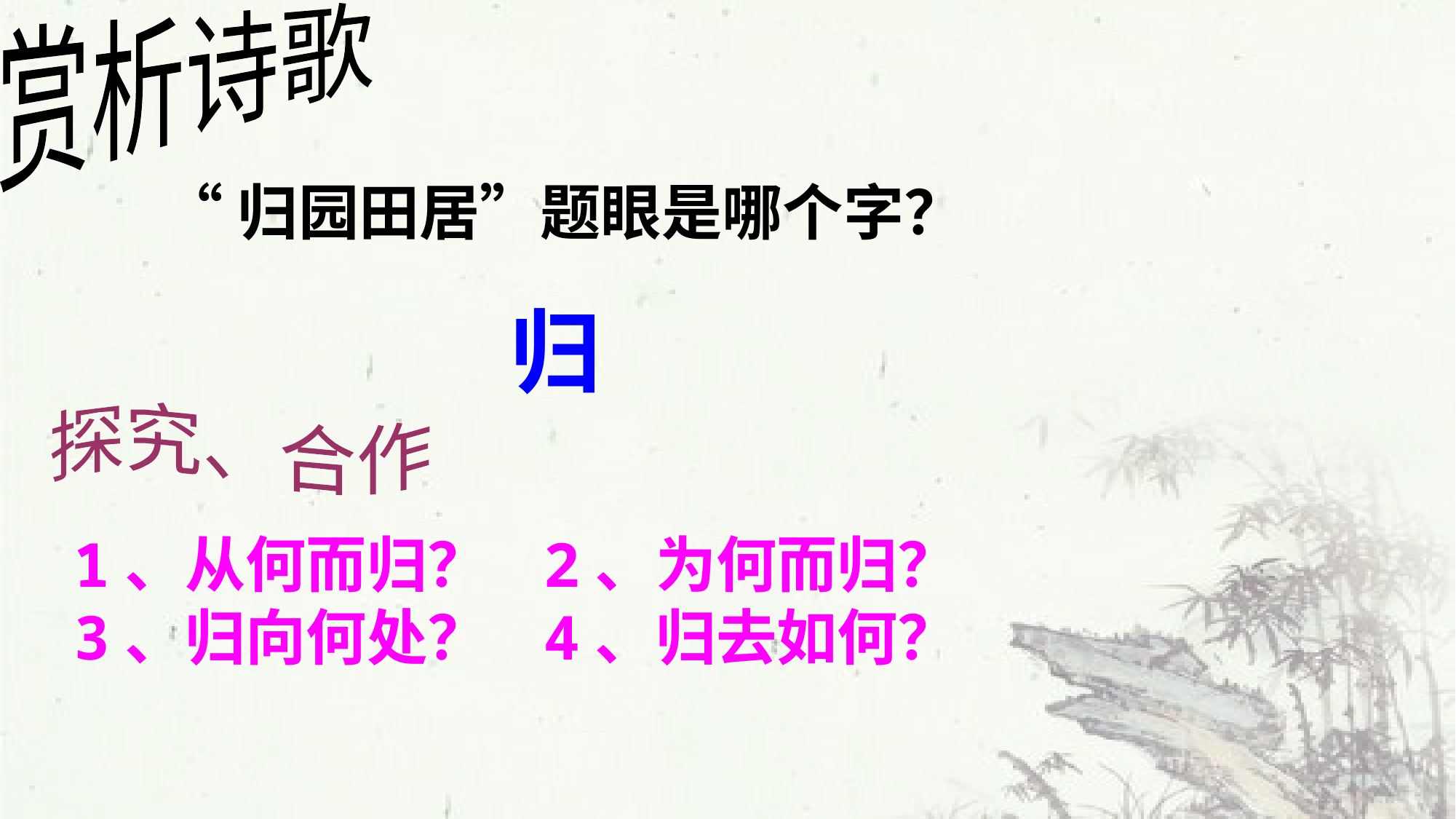

赏析诗歌
     “归园田居”题眼是哪个字？
归
探究、合作
1、从何而归？   2、为何而归？
3、归向何处？   4、归去如何？